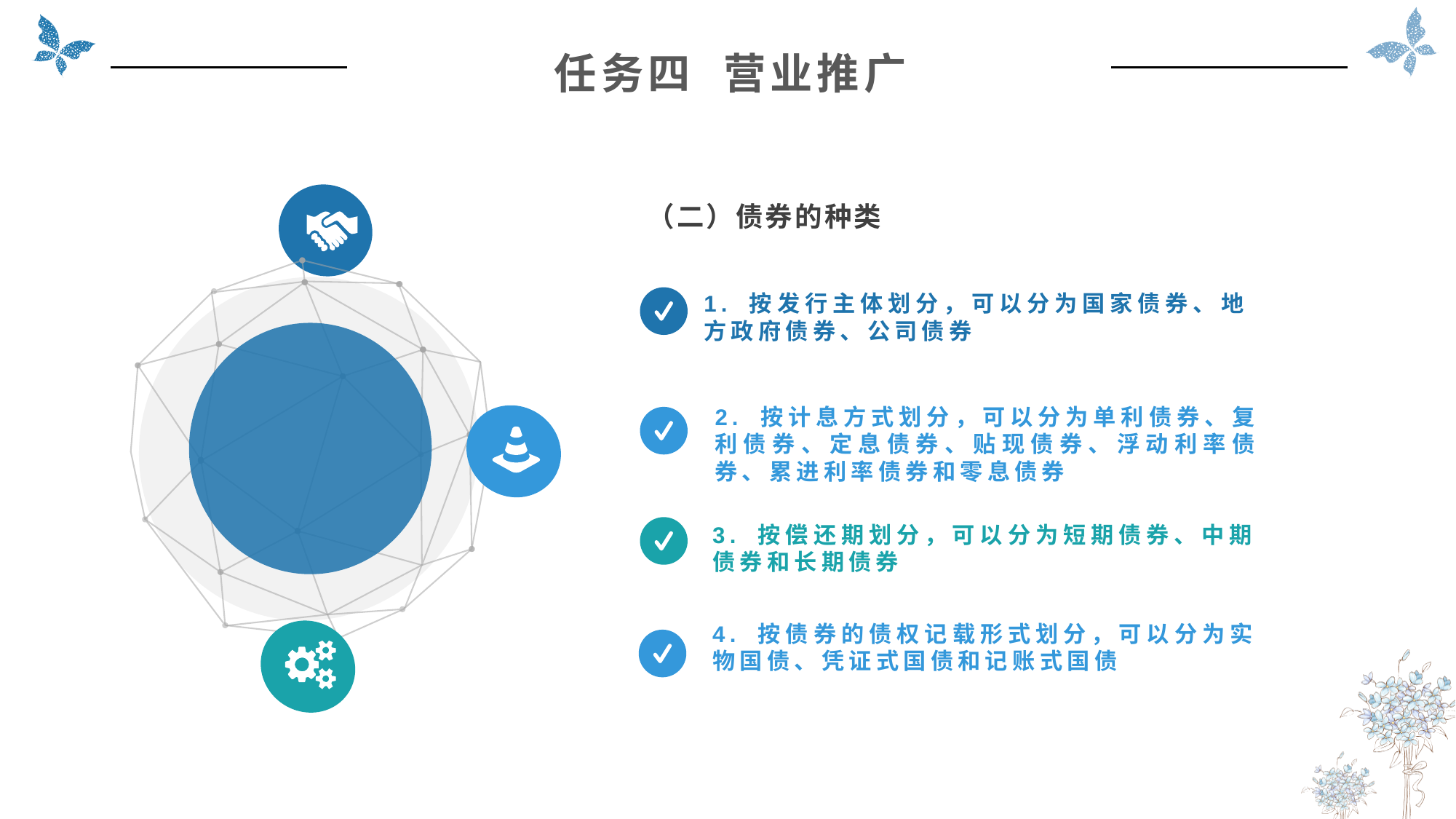

任务四  营业推广
（二）债券的种类

1. 按发行主体划分，可以分为国家债券、地方政府债券、公司债券

2. 按计息方式划分，可以分为单利债券、复利债券、定息债券、贴现债券、浮动利率债券、累进利率债券和零息债券

3. 按偿还期划分，可以分为短期债券、中期债券和长期债券

4. 按债券的债权记载形式划分，可以分为实物国债、凭证式国债和记账式国债